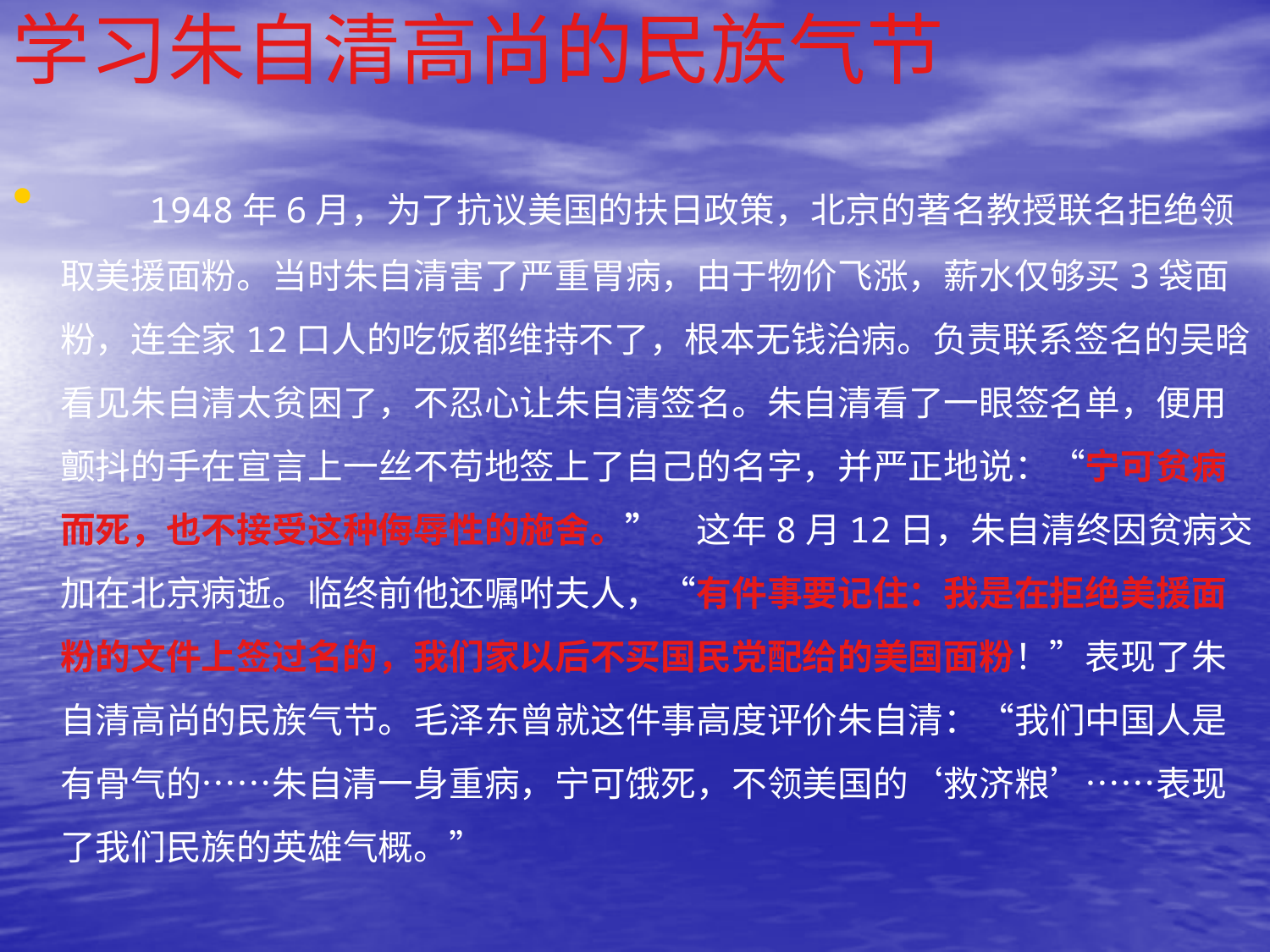

# 学习朱自清高尚的民族气节
   1948年6月，为了抗议美国的扶日政策，北京的著名教授联名拒绝领取美援面粉。当时朱自清害了严重胃病，由于物价飞涨，薪水仅够买3袋面粉，连全家12口人的吃饭都维持不了，根本无钱治病。负责联系签名的吴晗看见朱自清太贫困了，不忍心让朱自清签名。朱自清看了一眼签名单，便用颤抖的手在宣言上一丝不苟地签上了自己的名字，并严正地说：“宁可贫病而死，也不接受这种侮辱性的施舍。”　这年8月12日，朱自清终因贫病交加在北京病逝。临终前他还嘱咐夫人，“有件事要记住：我是在拒绝美援面粉的文件上签过名的，我们家以后不买国民党配给的美国面粉！”表现了朱自清高尚的民族气节。毛泽东曾就这件事高度评价朱自清：“我们中国人是有骨气的……朱自清一身重病，宁可饿死，不领美国的‘救济粮’……表现了我们民族的英雄气概。”